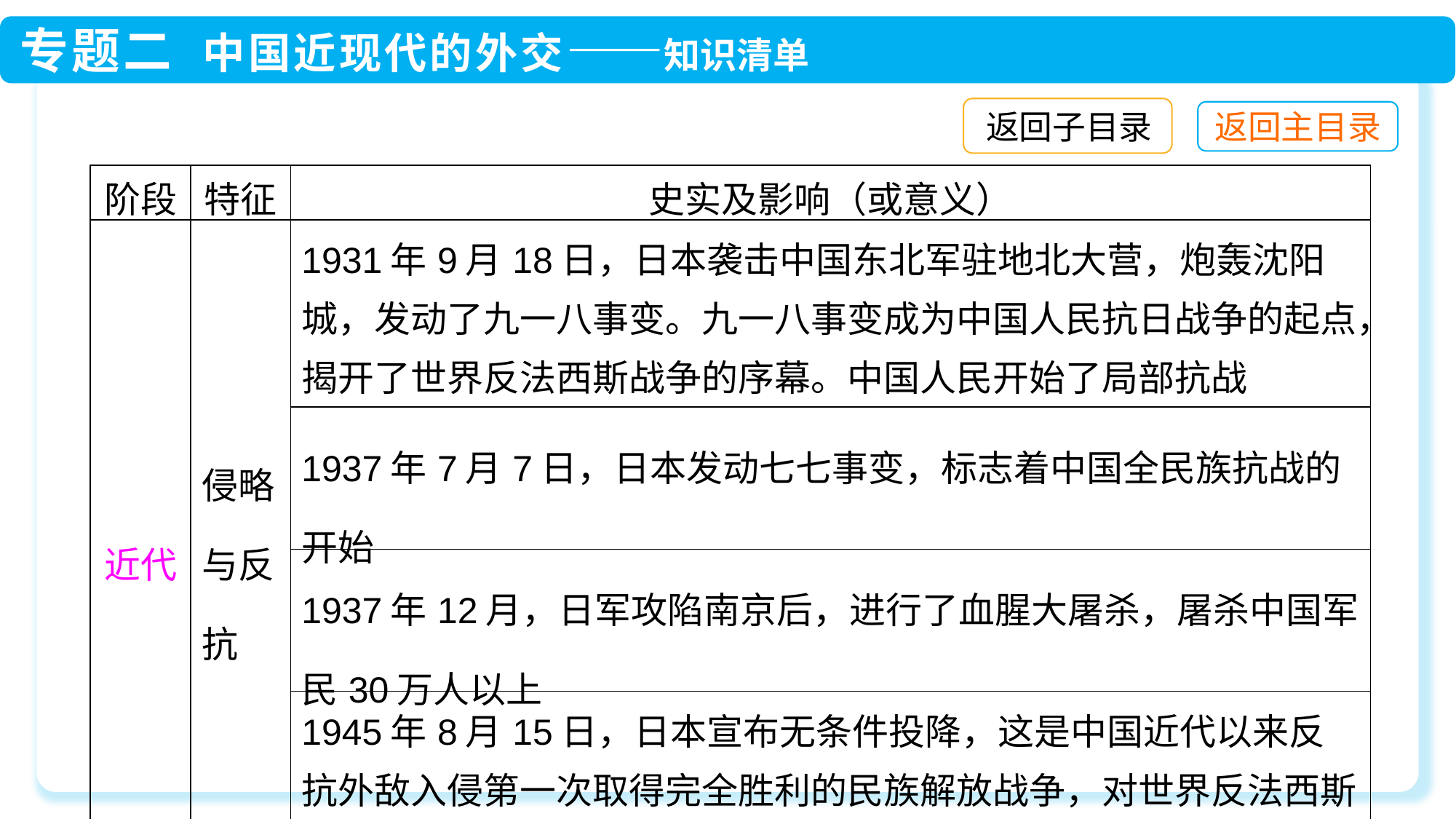

返回子目录
| 阶段 | 特征 | 史实及影响（或意义） |
| --- | --- | --- |
| 近代 | 侵略与反抗 | 1931年9月18日，日本袭击中国东北军驻地北大营，炮轰沈阳城，发动了九一八事变。九一八事变成为中国人民抗日战争的起点，揭开了世界反法西斯战争的序幕。中国人民开始了局部抗战 |
|  |  | 1937年7月7日，日本发动七七事变，标志着中国全民族抗战的开始 |
|  |  | 1937年12月，日军攻陷南京后，进行了血腥大屠杀，屠杀中国军民30万人以上 |
|  |  | 1945年8月15日，日本宣布无条件投降，这是中国近代以来反抗外敌入侵第一次取得完全胜利的民族解放战争，对世界反法西斯战争的胜利、维护世界和平作出了巨大贡献 |